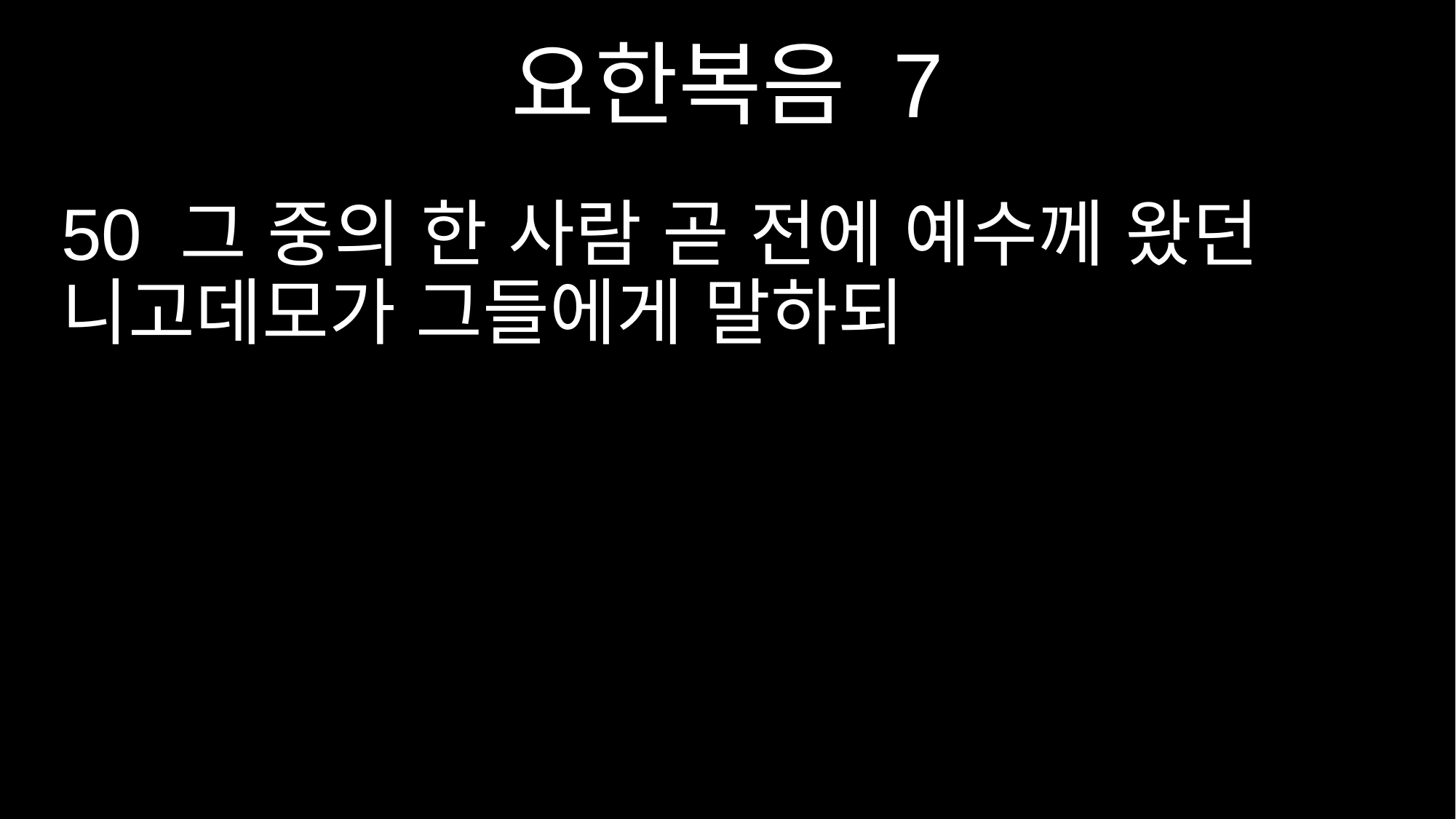

요한복음 7
50 그 중의 한 사람 곧 전에 예수께 왔던 니고데모가 그들에게 말하되